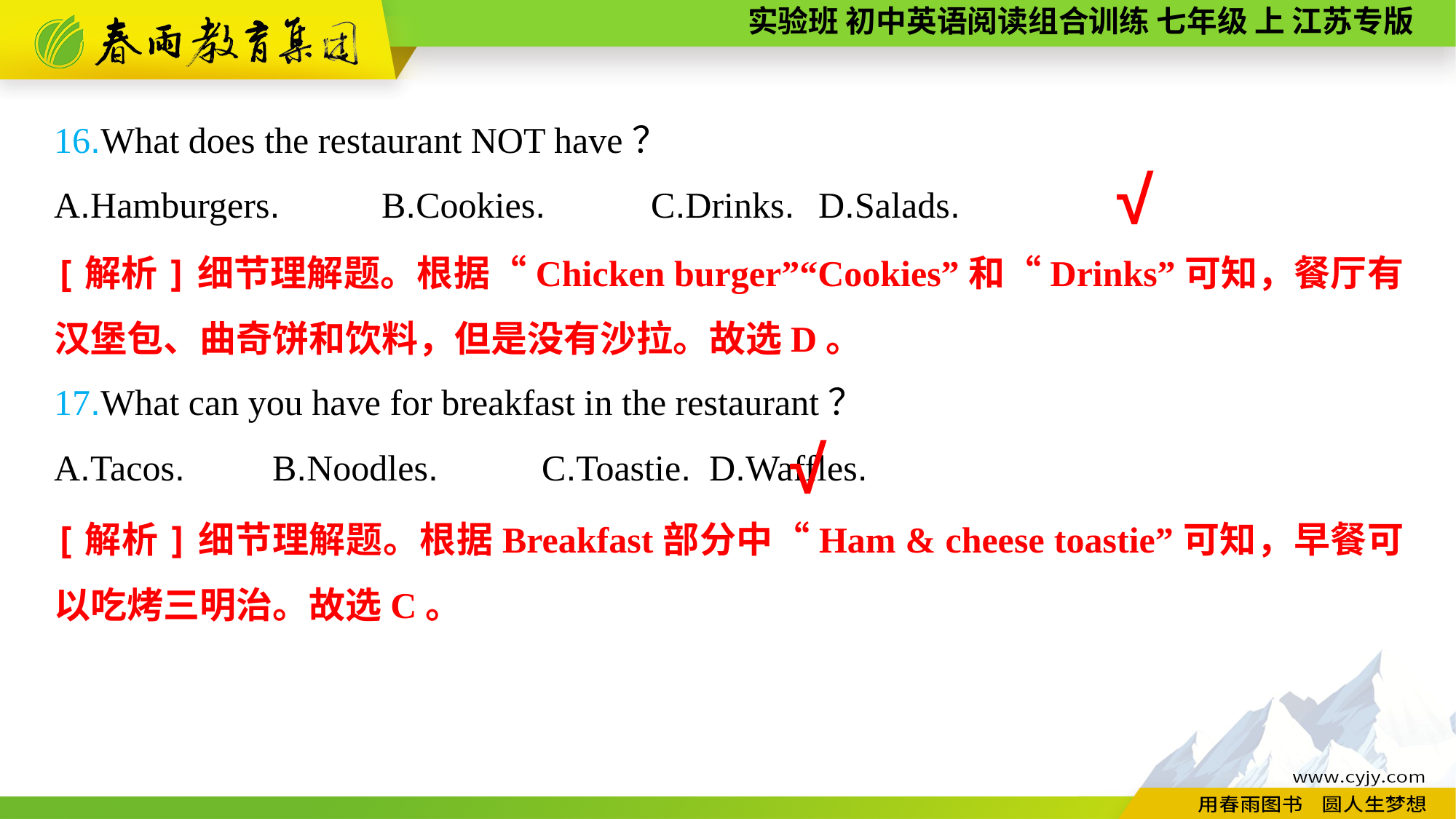

16.What does the restaurant NOT have？
A.Hamburgers.	B.Cookies.	     C.Drinks.	D.Salads.

17.What can you have for breakfast in the restaurant？
A.Tacos.	B.Noodles.	     C.Toastie.	D.Waffles.
√
[解析]细节理解题。根据“Chicken burger”“Cookies”和“Drinks”可知，餐厅有汉堡包、曲奇饼和饮料，但是没有沙拉。故选D。
√
[解析]细节理解题。根据Breakfast部分中“Ham & cheese toastie”可知，早餐可以吃烤三明治。故选C。